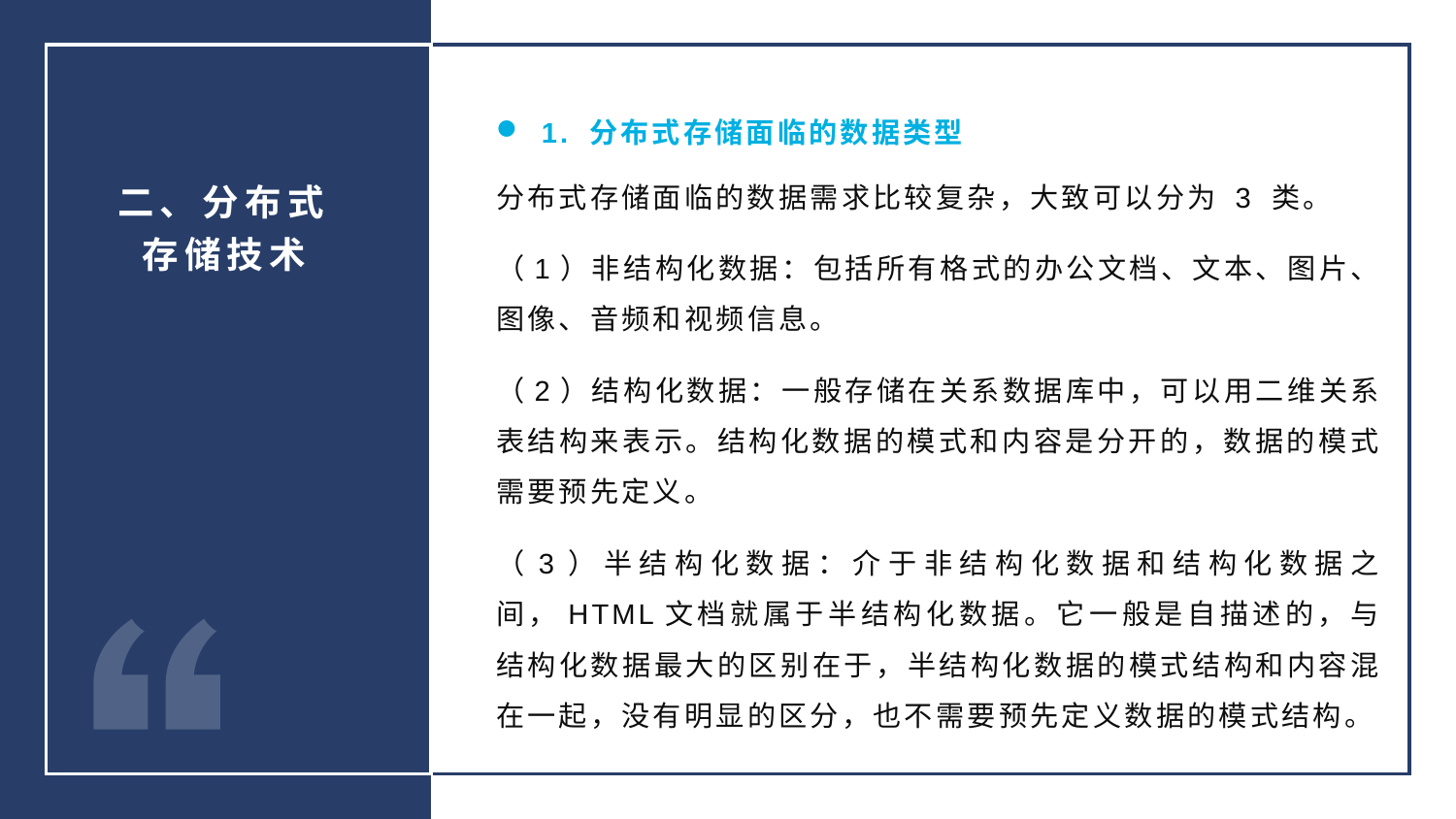

1. 分布式存储面临的数据类型
分布式存储面临的数据需求比较复杂，大致可以分为 3 类。
（1）非结构化数据：包括所有格式的办公文档、文本、图片、图像、音频和视频信息。
（2）结构化数据：一般存储在关系数据库中，可以用二维关系表结构来表示。结构化数据的模式和内容是分开的，数据的模式需要预先定义。
（3）半结构化数据：介于非结构化数据和结构化数据之间，HTML文档就属于半结构化数据。它一般是自描述的，与结构化数据最大的区别在于，半结构化数据的模式结构和内容混在一起，没有明显的区分，也不需要预先定义数据的模式结构。
二、分布式存储技术